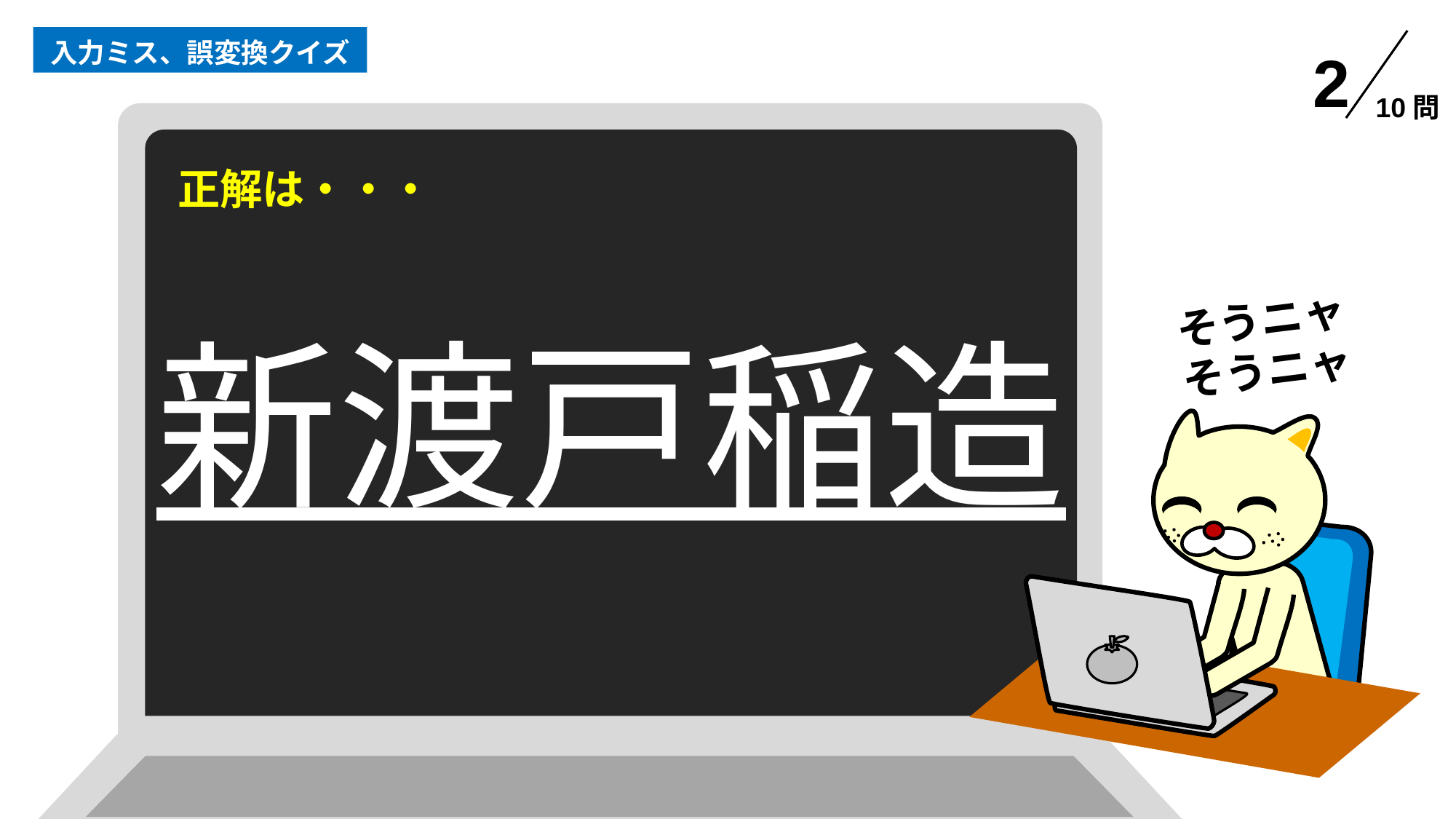

入力ミス、誤変換クイズ
2
10問

正解は・・・
そうニャ
そうニャ
新渡戸稲造